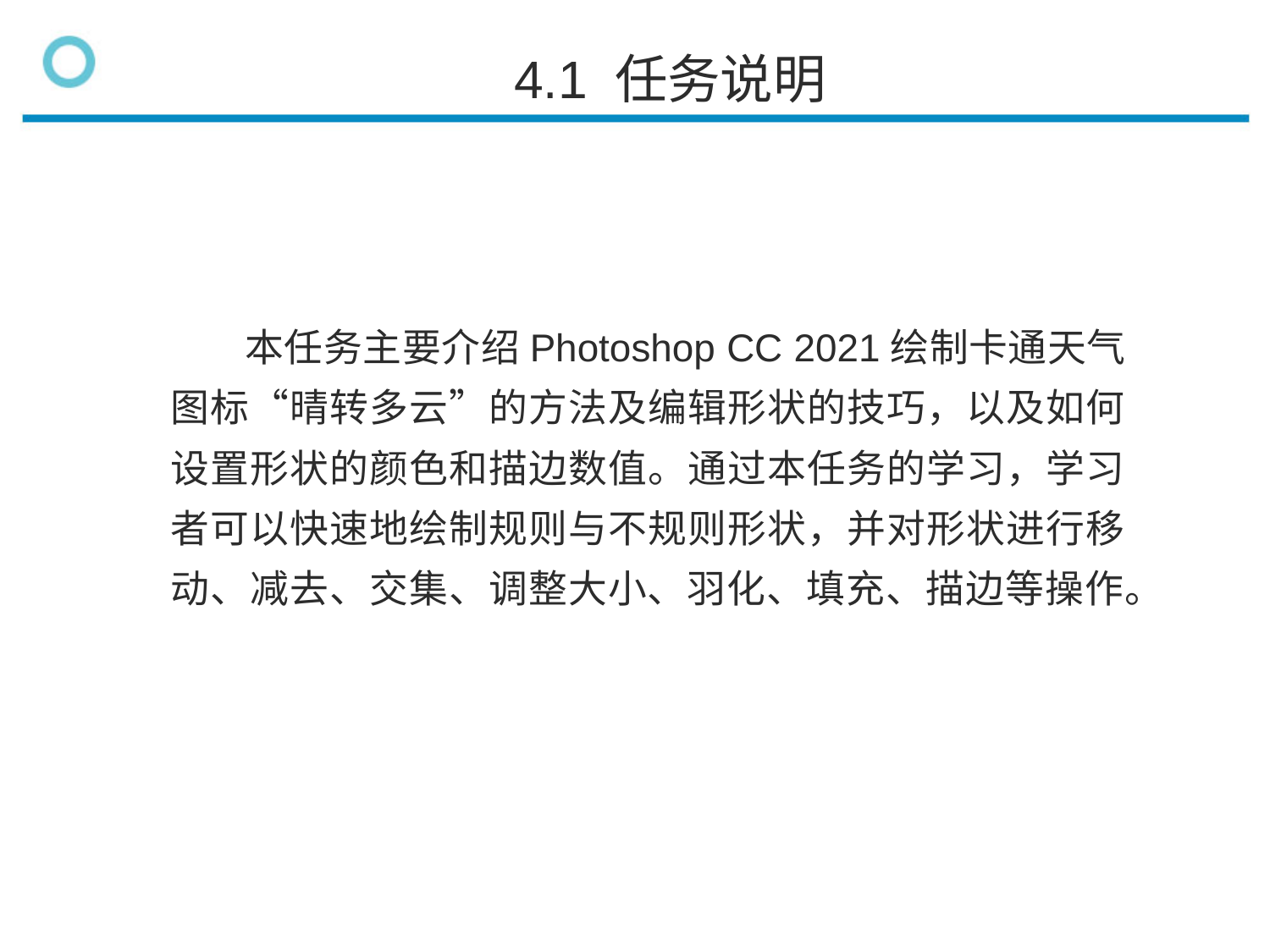

4.1 任务说明

本任务主要介绍Photoshop CC 2021绘制卡通天气图标“晴转多云”的方法及编辑形状的技巧，以及如何设置形状的颜色和描边数值。通过本任务的学习，学习者可以快速地绘制规则与不规则形状，并对形状进行移动、减去、交集、调整大小、羽化、填充、描边等操作。